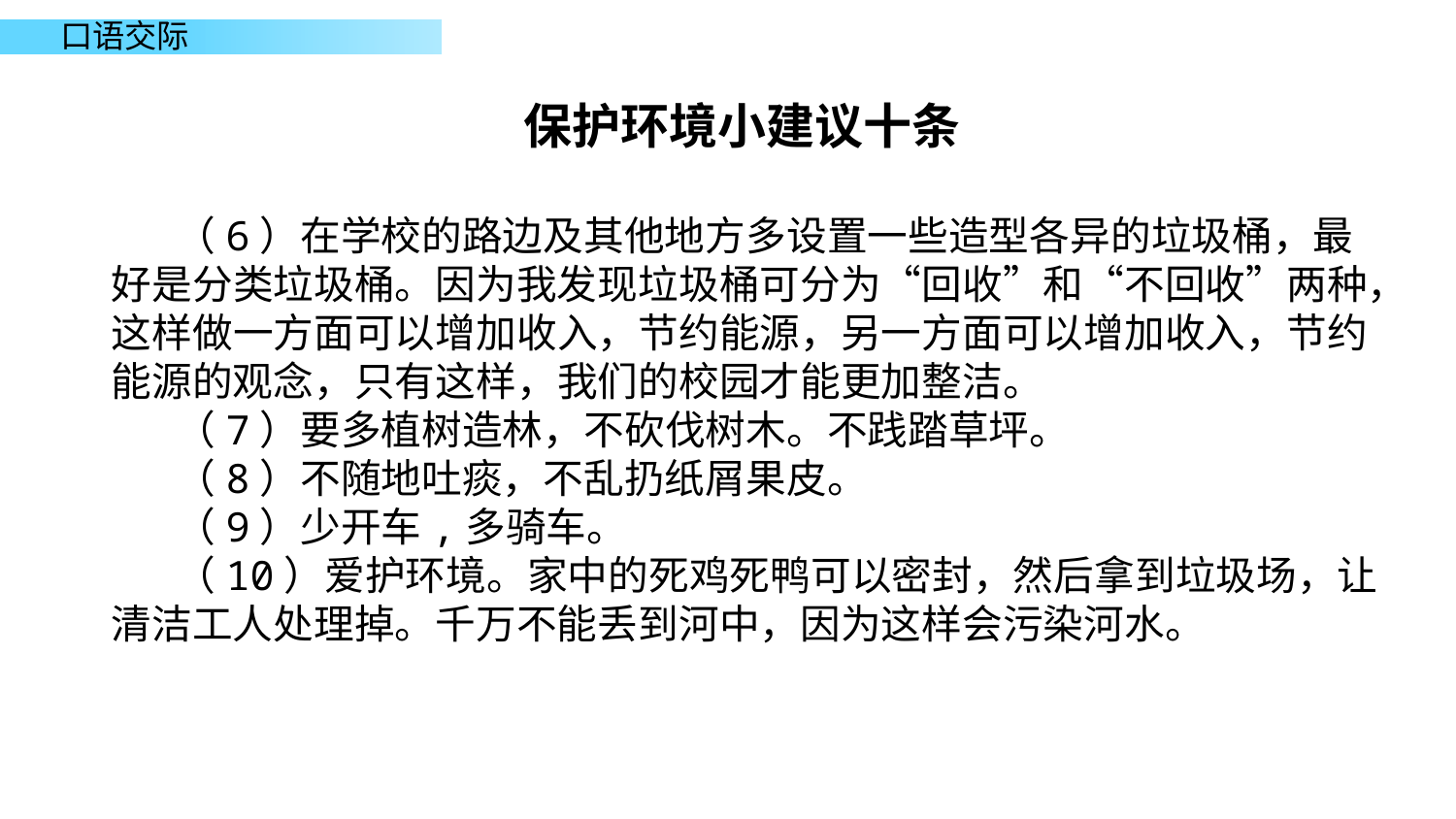

保护环境小建议十条
  （6）在学校的路边及其他地方多设置一些造型各异的垃圾桶，最好是分类垃圾桶。因为我发现垃圾桶可分为“回收”和“不回收”两种，这样做一方面可以增加收入，节约能源，另一方面可以增加收入，节约能源的观念，只有这样，我们的校园才能更加整洁。
  （7）要多植树造林，不砍伐树木。不践踏草坪。
  （8）不随地吐痰，不乱扔纸屑果皮。
  （9）少开车,多骑车。
  （10）爱护环境。家中的死鸡死鸭可以密封，然后拿到垃圾场，让清洁工人处理掉。千万不能丢到河中，因为这样会污染河水。